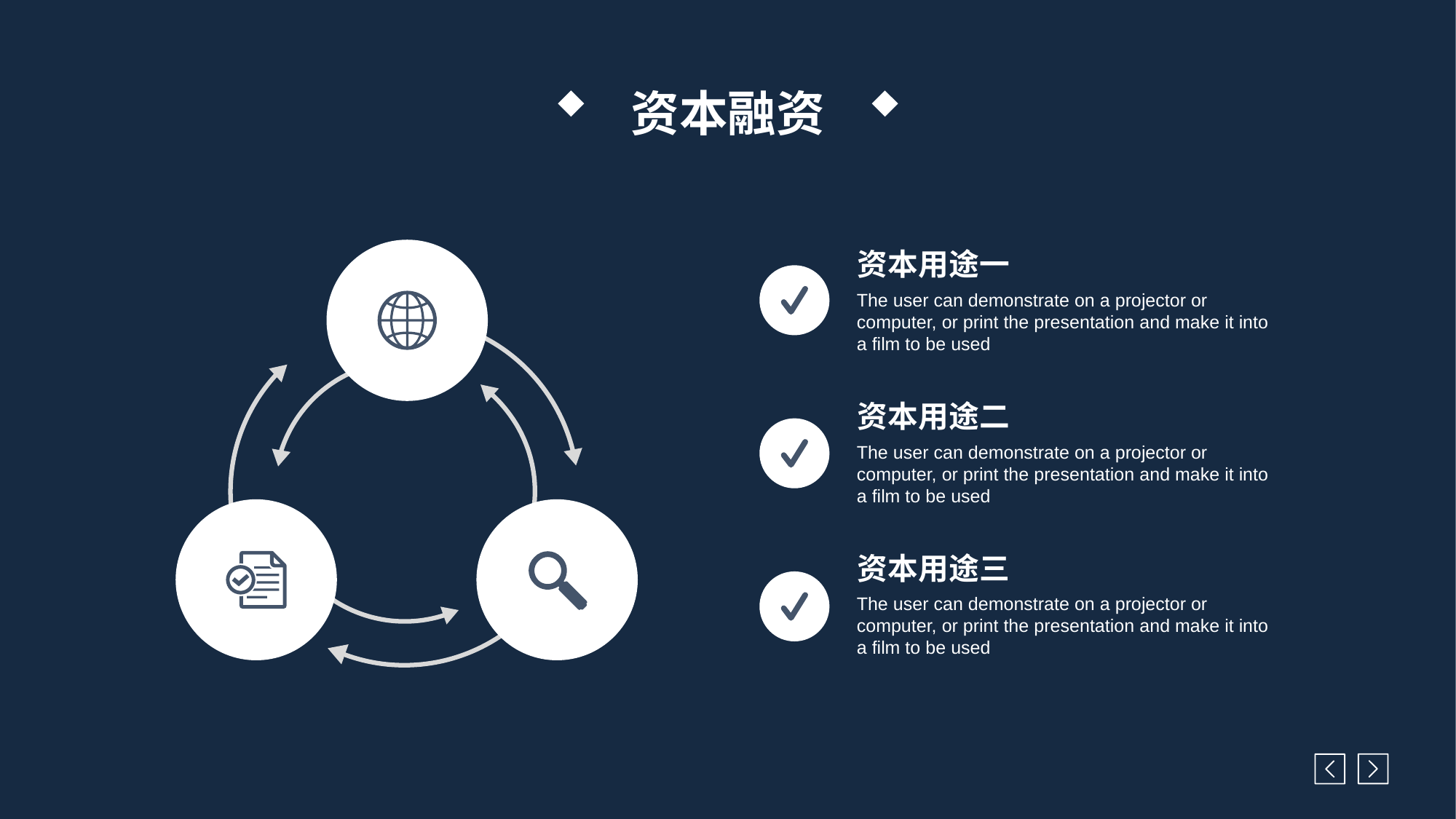

资本融资

资本用途一
The user can demonstrate on a projector or computer, or print the presentation and make it into a film to be used

资本用途二
The user can demonstrate on a projector or computer, or print the presentation and make it into a film to be used

资本用途三
The user can demonstrate on a projector or computer, or print the presentation and make it into a film to be used